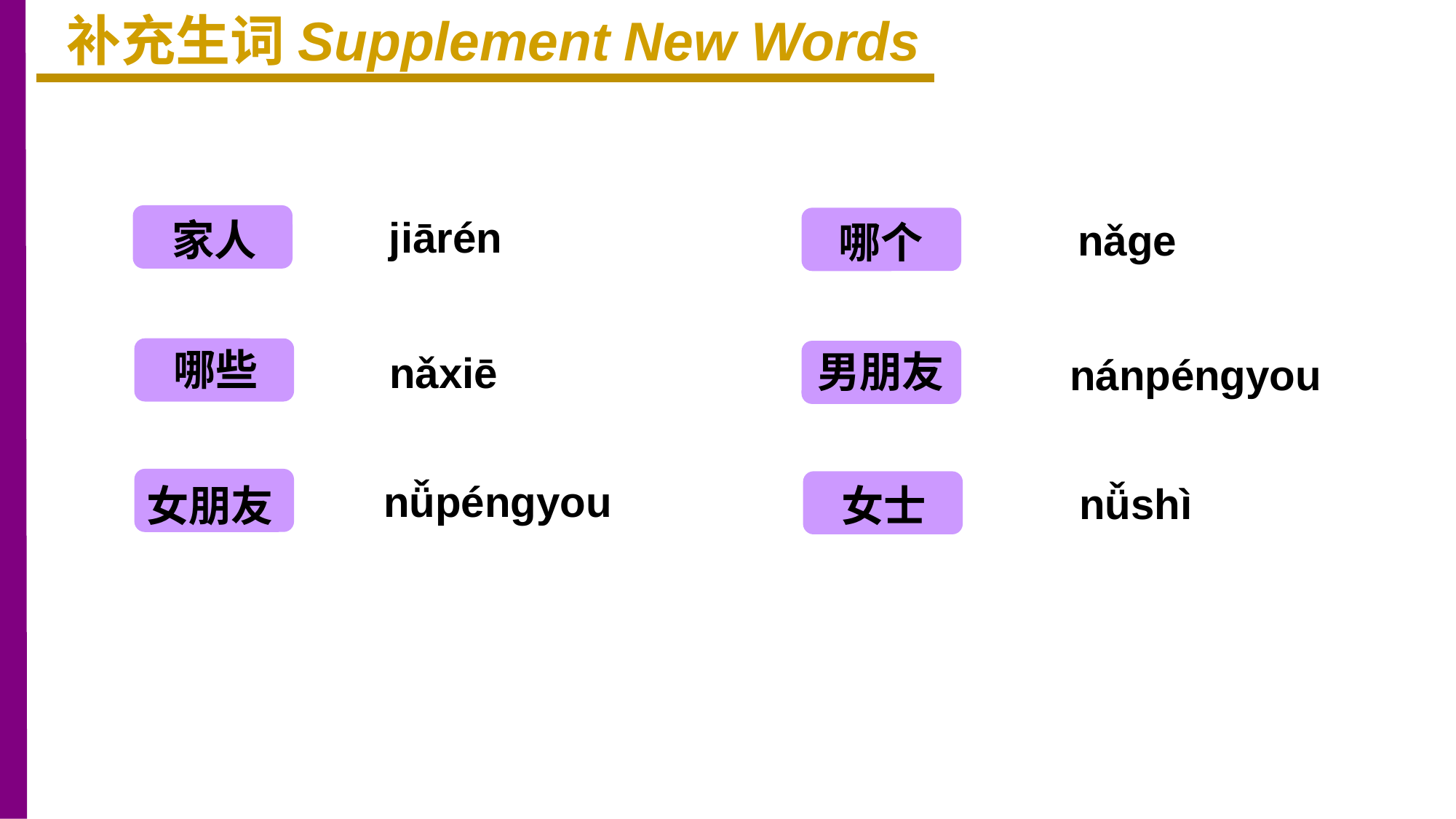

补充生词Supplement New Words
jiārén

家人
nǎge

哪个
哪些

男朋友

nǎxiē
nánpéngyou

女朋友
nǚpéngyou

女士
nǚshì